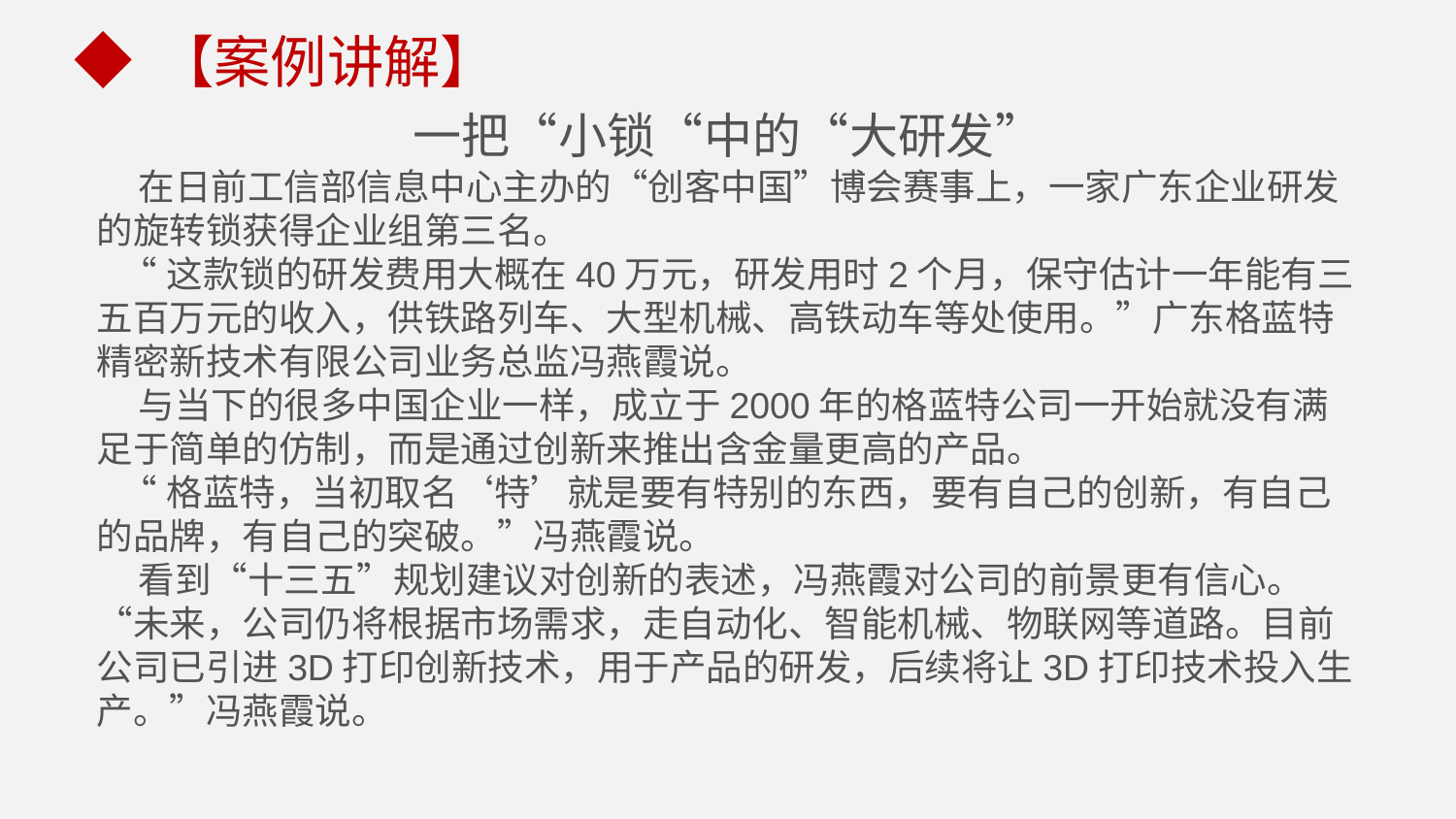

【案例讲解】

一把“小锁“中的“大研发”
    在日前工信部信息中心主办的“创客中国”博会赛事上，一家广东企业研发的旋转锁获得企业组第三名。
   “这款锁的研发费用大概在40万元，研发用时2个月，保守估计一年能有三五百万元的收入，供铁路列车、大型机械、高铁动车等处使用。”广东格蓝特精密新技术有限公司业务总监冯燕霞说。
    与当下的很多中国企业一样，成立于2000年的格蓝特公司一开始就没有满足于简单的仿制，而是通过创新来推出含金量更高的产品。
   “格蓝特，当初取名‘特’就是要有特别的东西，要有自己的创新，有自己的品牌，有自己的突破。”冯燕霞说。
    看到“十三五”规划建议对创新的表述，冯燕霞对公司的前景更有信心。“未来，公司仍将根据市场需求，走自动化、智能机械、物联网等道路。目前公司已引进3D打印创新技术，用于产品的研发，后续将让3D打印技术投入生产。”冯燕霞说。